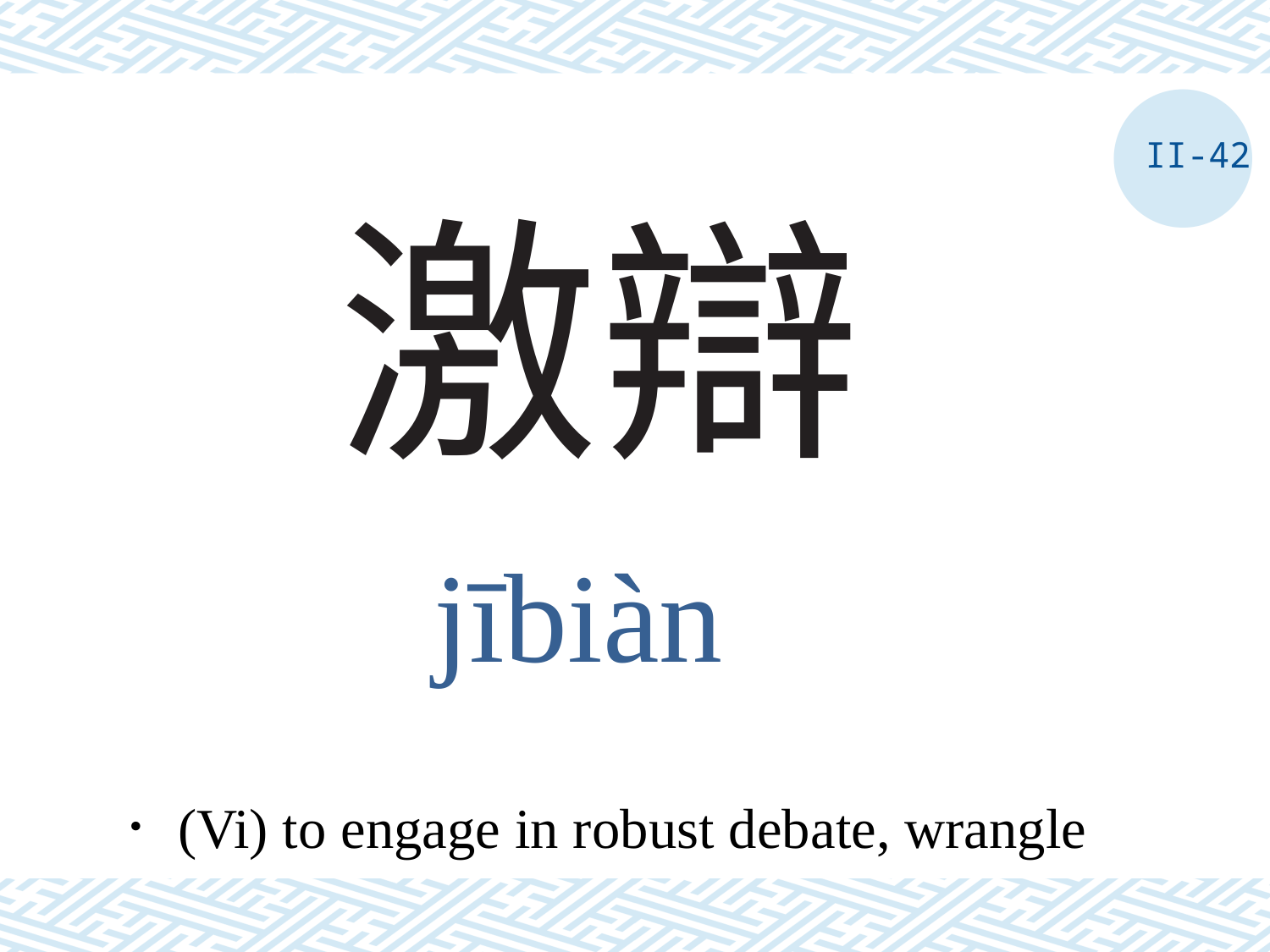

II-42

# 激辯
jībiàn
．(Vi) to engage in robust debate, wrangle